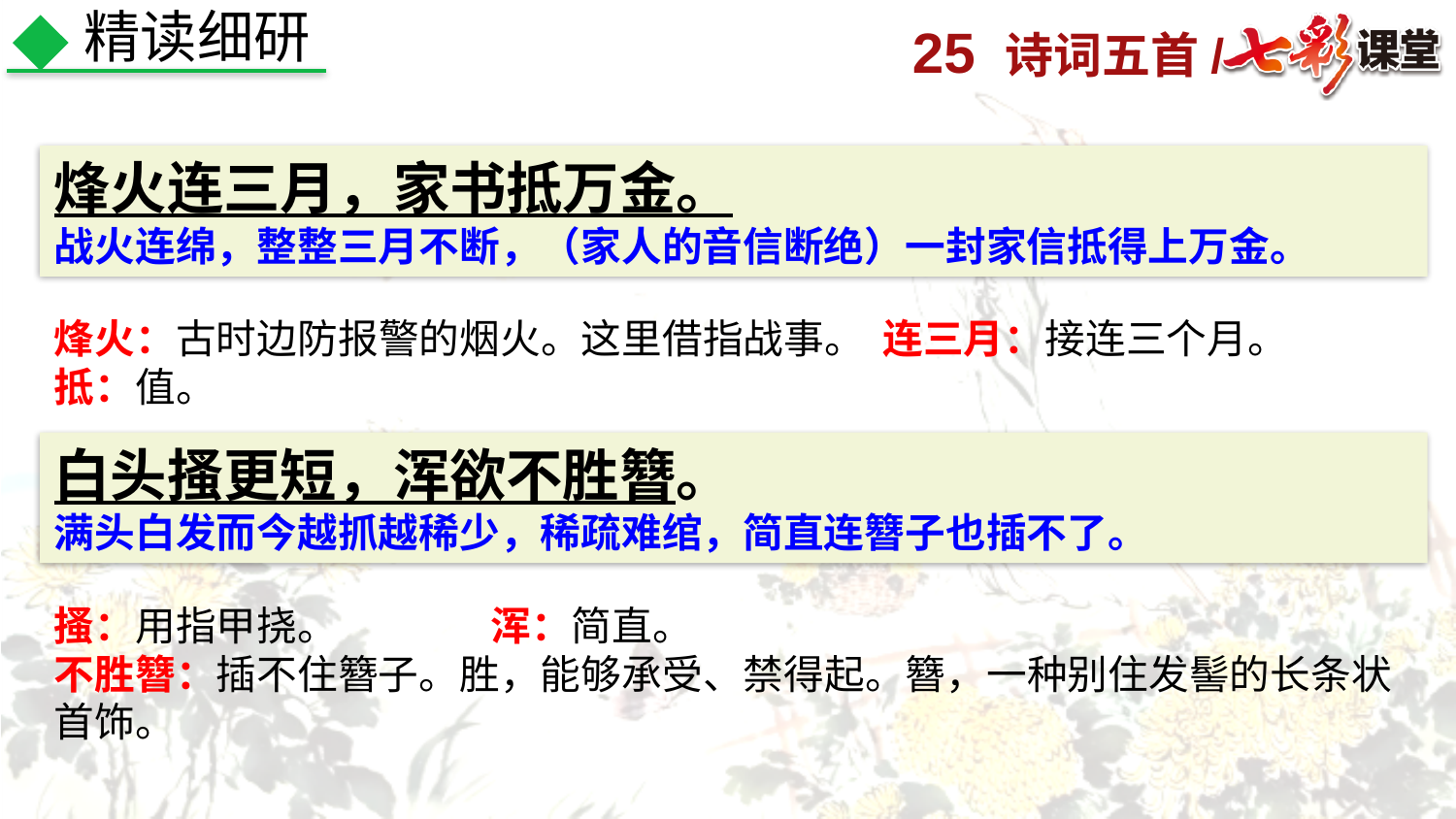

精读细研

烽火连三月，家书抵万金。
战火连绵，整整三月不断，（家人的音信断绝）一封家信抵得上万金。
烽火：古时边防报警的烟火。这里借指战事。  连三月：接连三个月。     抵：值。
白头搔更短，浑欲不胜簪。
满头白发而今越抓越稀少，稀疏难绾，简直连簪子也插不了。
搔：用指甲挠。                 浑：简直。
不胜簪：插不住簪子。胜，能够承受、禁得起。簪，一种别住发髻的长条状首饰。